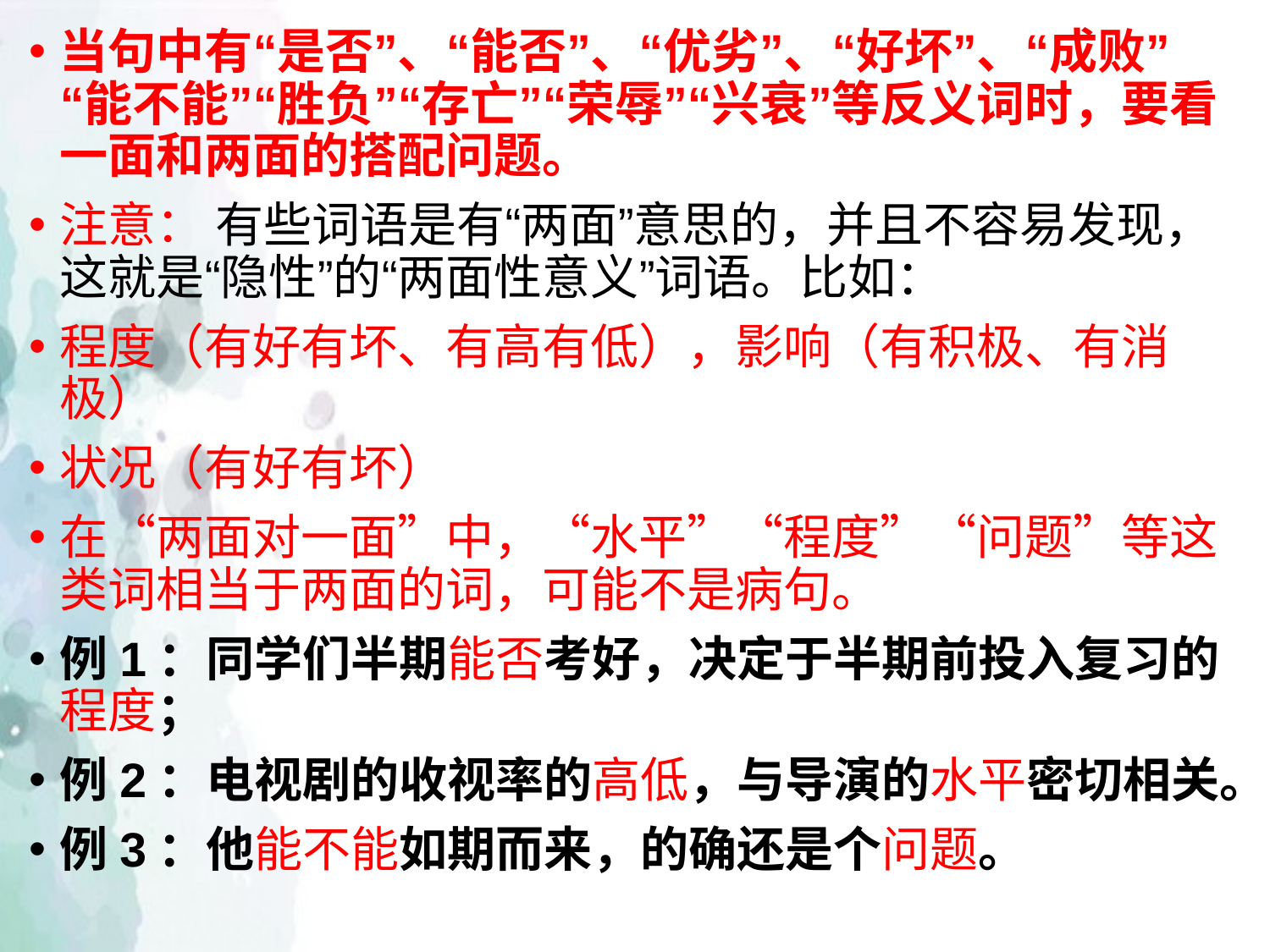

当句中有“是否”、“能否”、“优劣”、“好坏”、“成败”“能不能”“胜负”“存亡”“荣辱”“兴衰”等反义词时，要看一面和两面的搭配问题。
注意： 有些词语是有“两面”意思的，并且不容易发现，这就是“隐性”的“两面性意义”词语。比如：
程度（有好有坏、有高有低），影响（有积极、有消极）
状况（有好有坏）
在“两面对一面”中，“水平”“程度”“问题”等这类词相当于两面的词，可能不是病句。
例1：同学们半期能否考好，决定于半期前投入复习的程度；
例2：电视剧的收视率的高低，与导演的水平密切相关。
例3：他能不能如期而来，的确还是个问题。